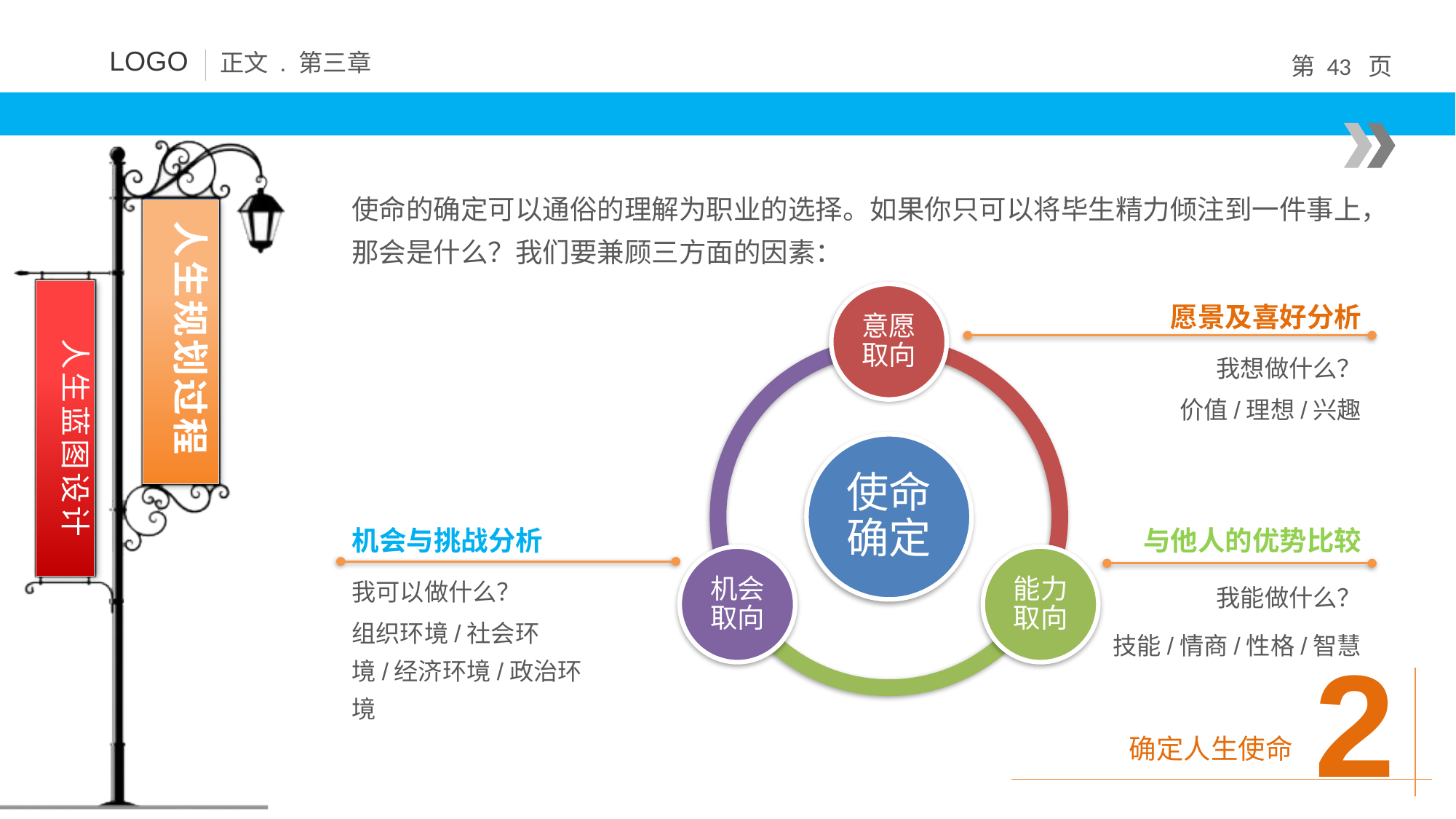

使命的确定可以通俗的理解为职业的选择。如果你只可以将毕生精力倾注到一件事上，那会是什么？我们要兼顾三方面的因素：
愿景及喜好分析
我想做什么？
价值/理想/兴趣
使命确定
意愿取向
能力取向
机会取向
人生蓝图设计
机会与挑战分析
我可以做什么？
组织环境/社会环境/经济环境/政治环境
与他人的优势比较
我能做什么？
技能/情商/性格/智慧
2
确定人生使命